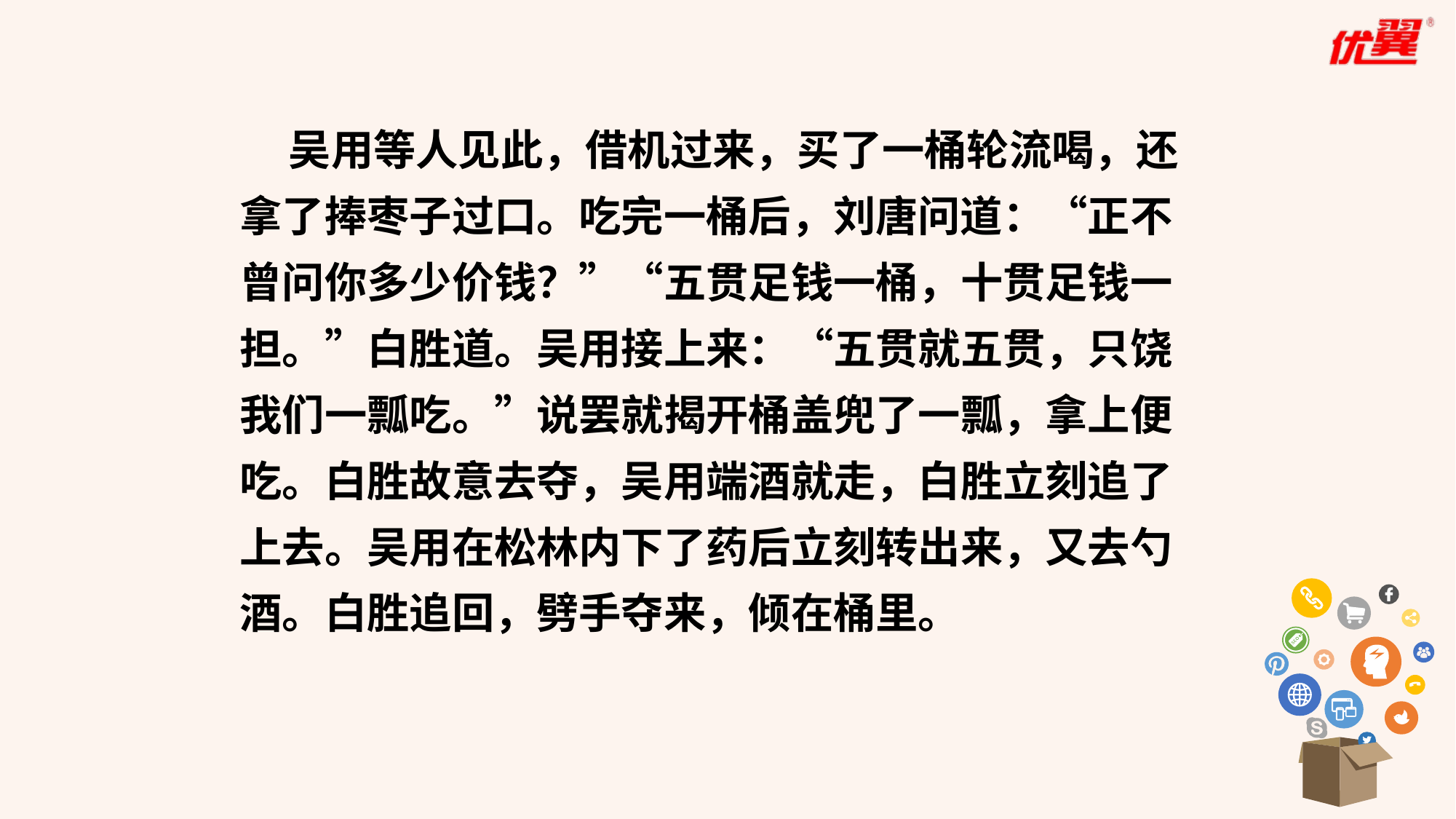

吴用等人见此，借机过来，买了一桶轮流喝，还拿了捧枣子过口。吃完一桶后，刘唐问道：“正不曾问你多少价钱？”“五贯足钱一桶，十贯足钱一担。”白胜道。吴用接上来：“五贯就五贯，只饶我们一瓢吃。”说罢就揭开桶盖兜了一瓢，拿上便吃。白胜故意去夺，吴用端酒就走，白胜立刻追了上去。吴用在松林内下了药后立刻转出来，又去勺酒。白胜追回，劈手夺来，倾在桶里。